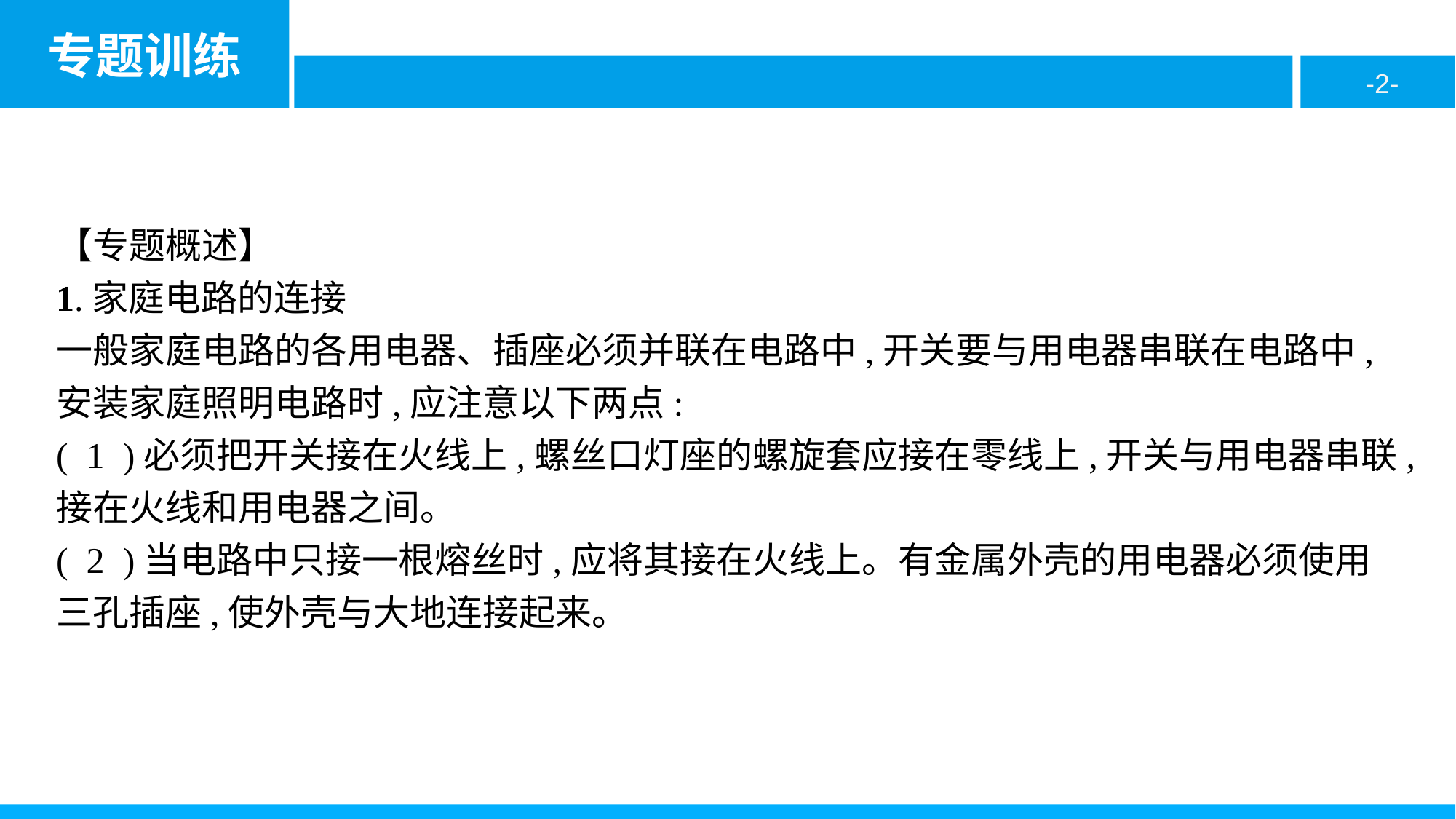

【专题概述】
1.家庭电路的连接
一般家庭电路的各用电器、插座必须并联在电路中,开关要与用电器串联在电路中,安装家庭照明电路时,应注意以下两点:
(  1  )必须把开关接在火线上,螺丝口灯座的螺旋套应接在零线上,开关与用电器串联,接在火线和用电器之间。
(  2  )当电路中只接一根熔丝时,应将其接在火线上。有金属外壳的用电器必须使用三孔插座,使外壳与大地连接起来。